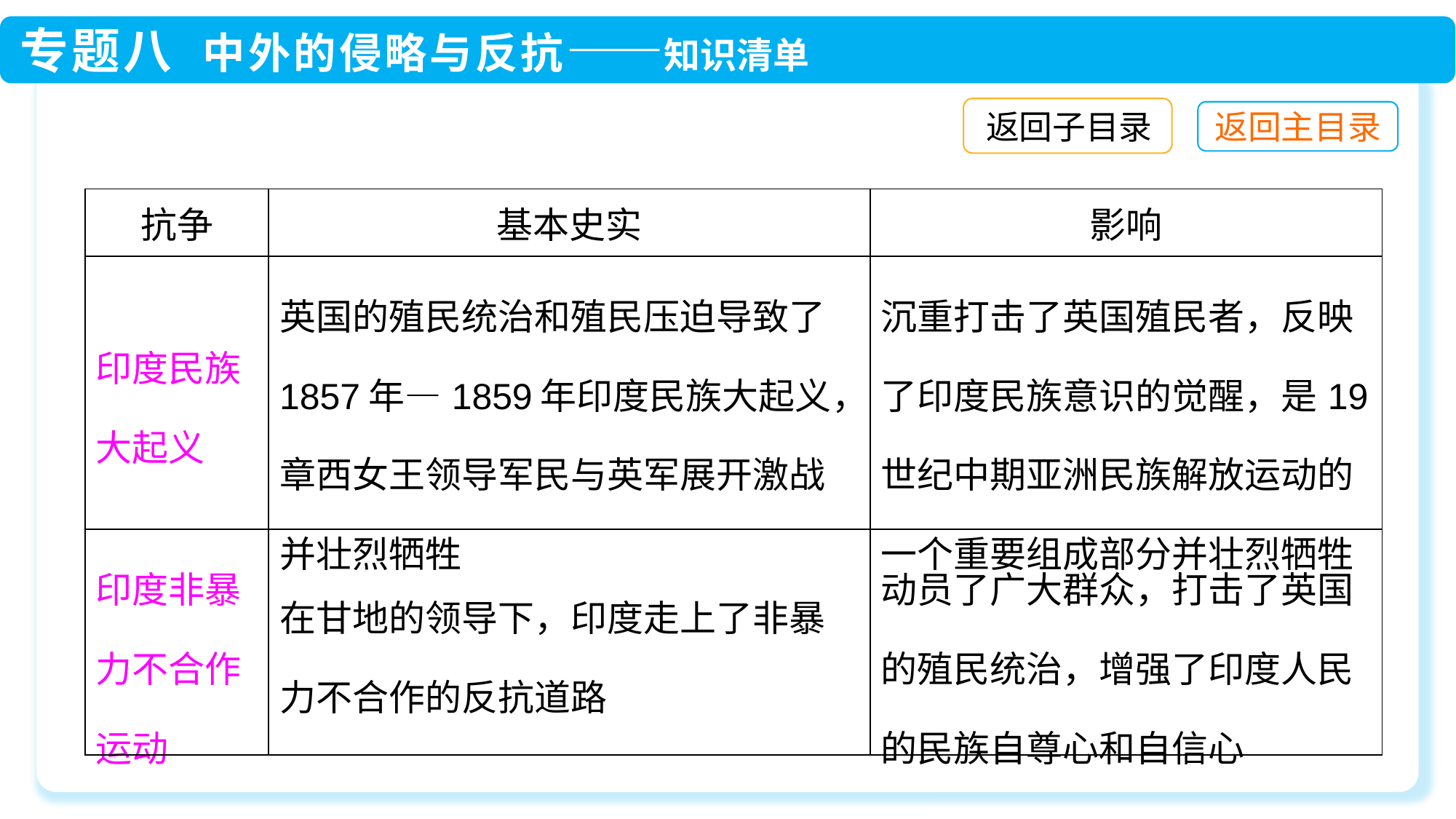

返回子目录
| 抗争 | 基本史实 | 影响 |
| --- | --- | --- |
| 印度民族大起义 | 英国的殖民统治和殖民压迫导致了1857年—1859年印度民族大起义，章西女王领导军民与英军展开激战并壮烈牺牲 | 沉重打击了英国殖民者，反映了印度民族意识的觉醒，是19世纪中期亚洲民族解放运动的一个重要组成部分并壮烈牺牲 |
| 印度非暴力不合作运动 | 在甘地的领导下，印度走上了非暴力不合作的反抗道路 | 动员了广大群众，打击了英国的殖民统治，增强了印度人民的民族自尊心和自信心 |